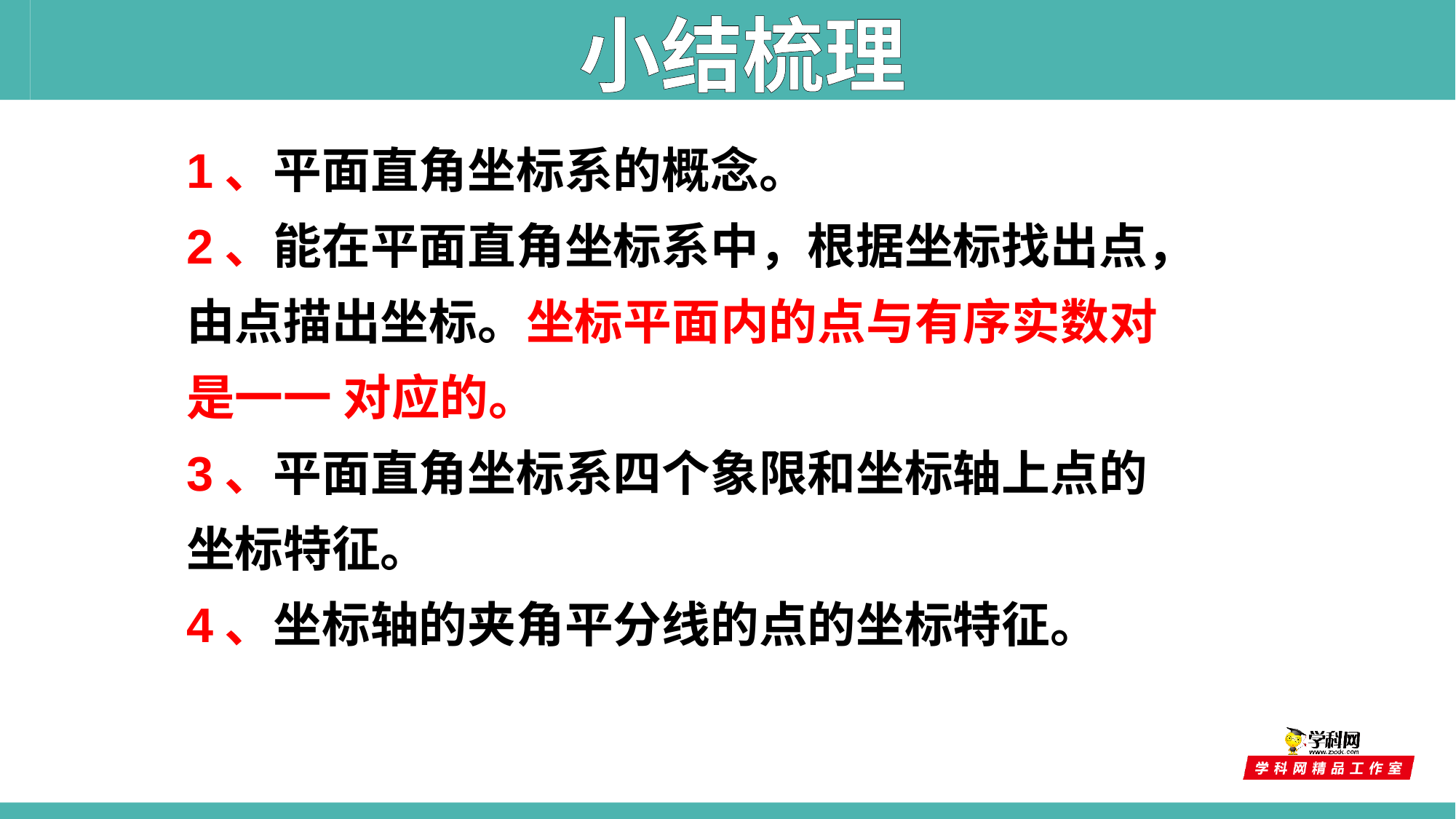

小结梳理
1、平面直角坐标系的概念。
2、能在平面直角坐标系中，根据坐标找出点，由点描出坐标。坐标平面内的点与有序实数对是一一 对应的。
3、平面直角坐标系四个象限和坐标轴上点的坐标特征。
4、坐标轴的夹角平分线的点的坐标特征。